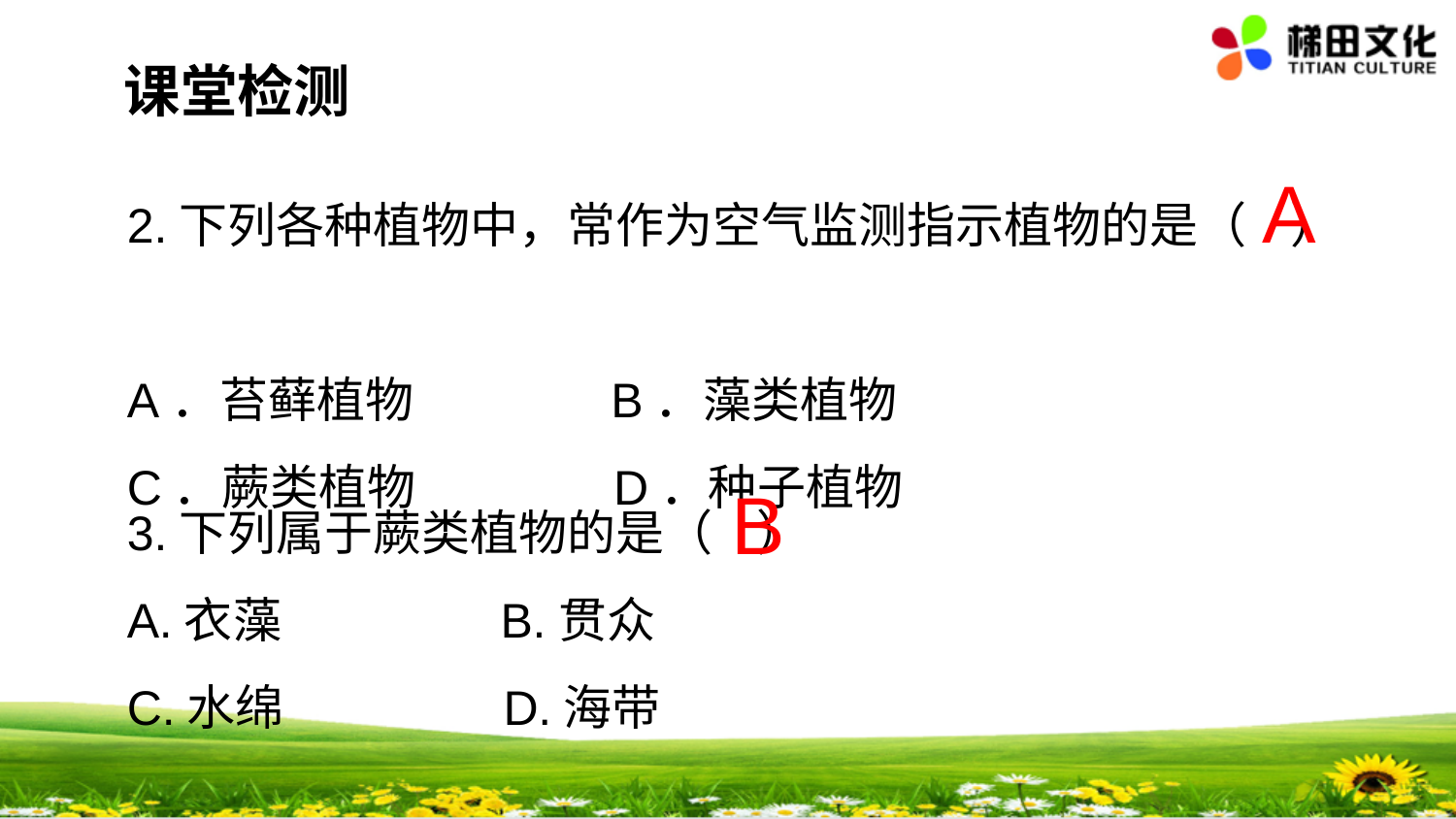

课堂检测
A
2.下列各种植物中，常作为空气监测指示植物的是（    ）
A．苔藓植物                 B．藻类植物
C．蕨类植物                 D．种子植物
3.下列属于蕨类植物的是（    ）
A.衣藻                   B.贯众
C.水绵                   D.海带
B